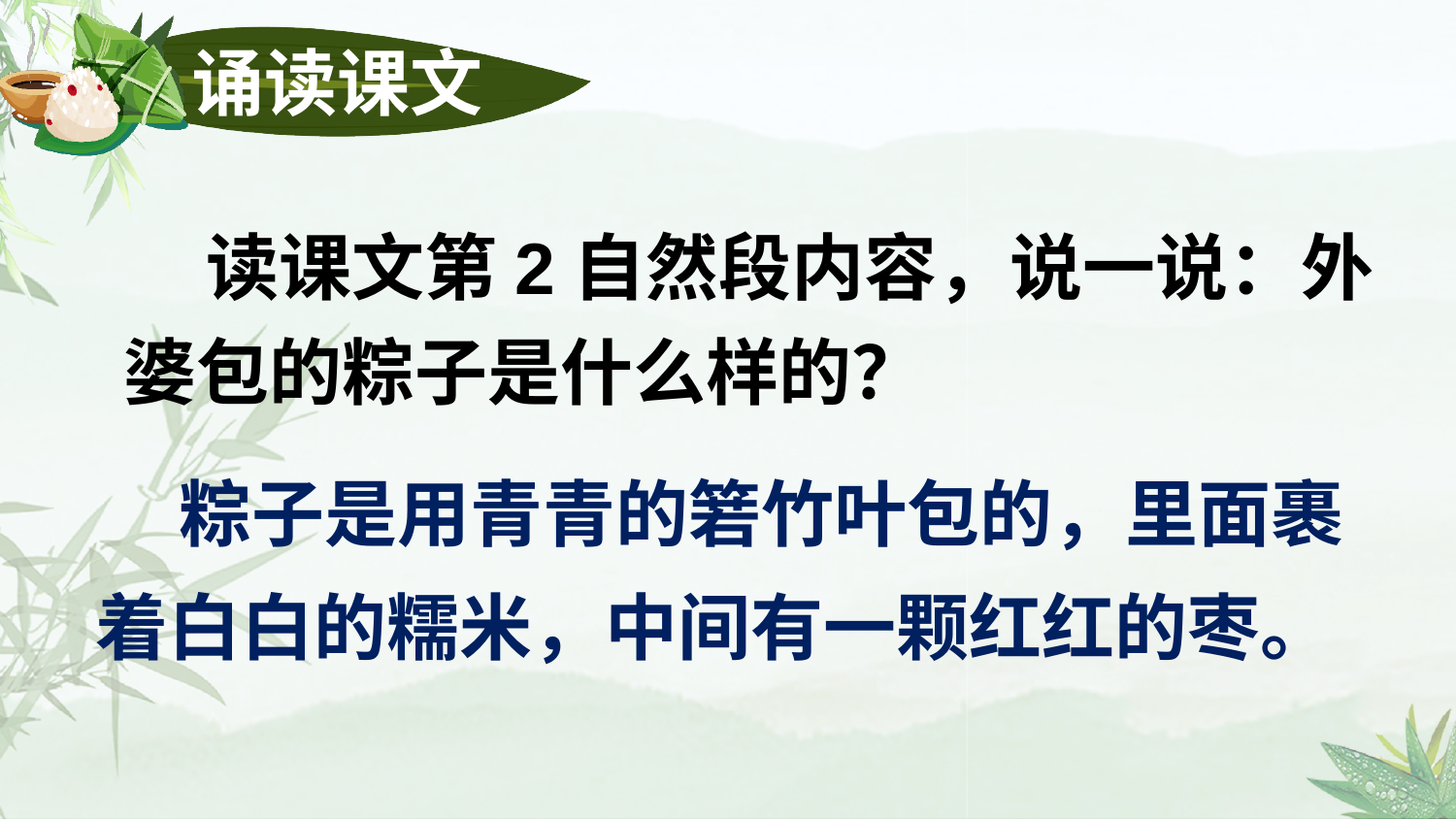

诵读课文
    读课文第2自然段内容，说一说：外婆包的粽子是什么样的？
    粽子是用青青的箬竹叶包的，里面裹着白白的糯米，中间有一颗红红的枣。